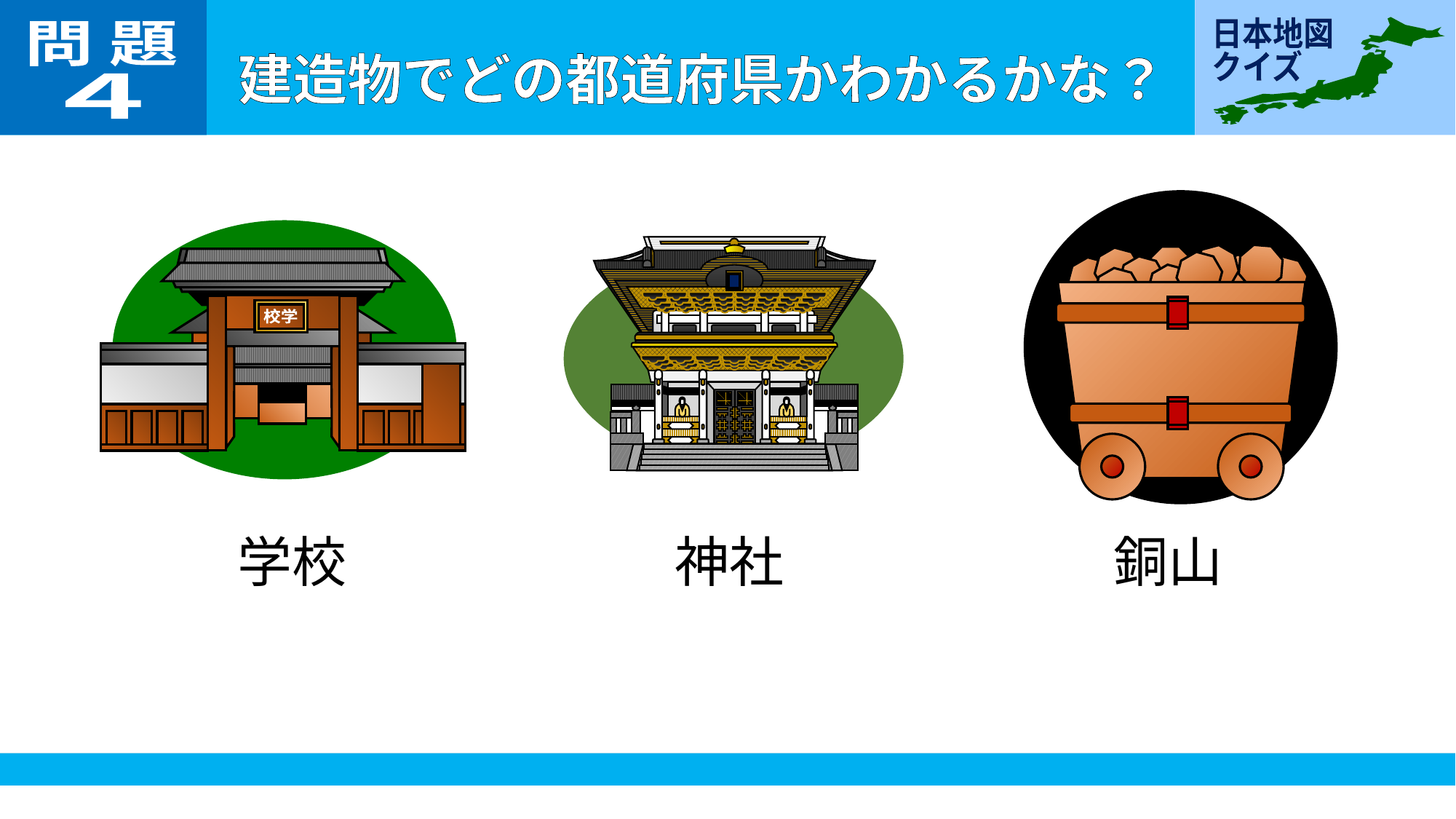

問 題
４

銅山

校学

学校

神社